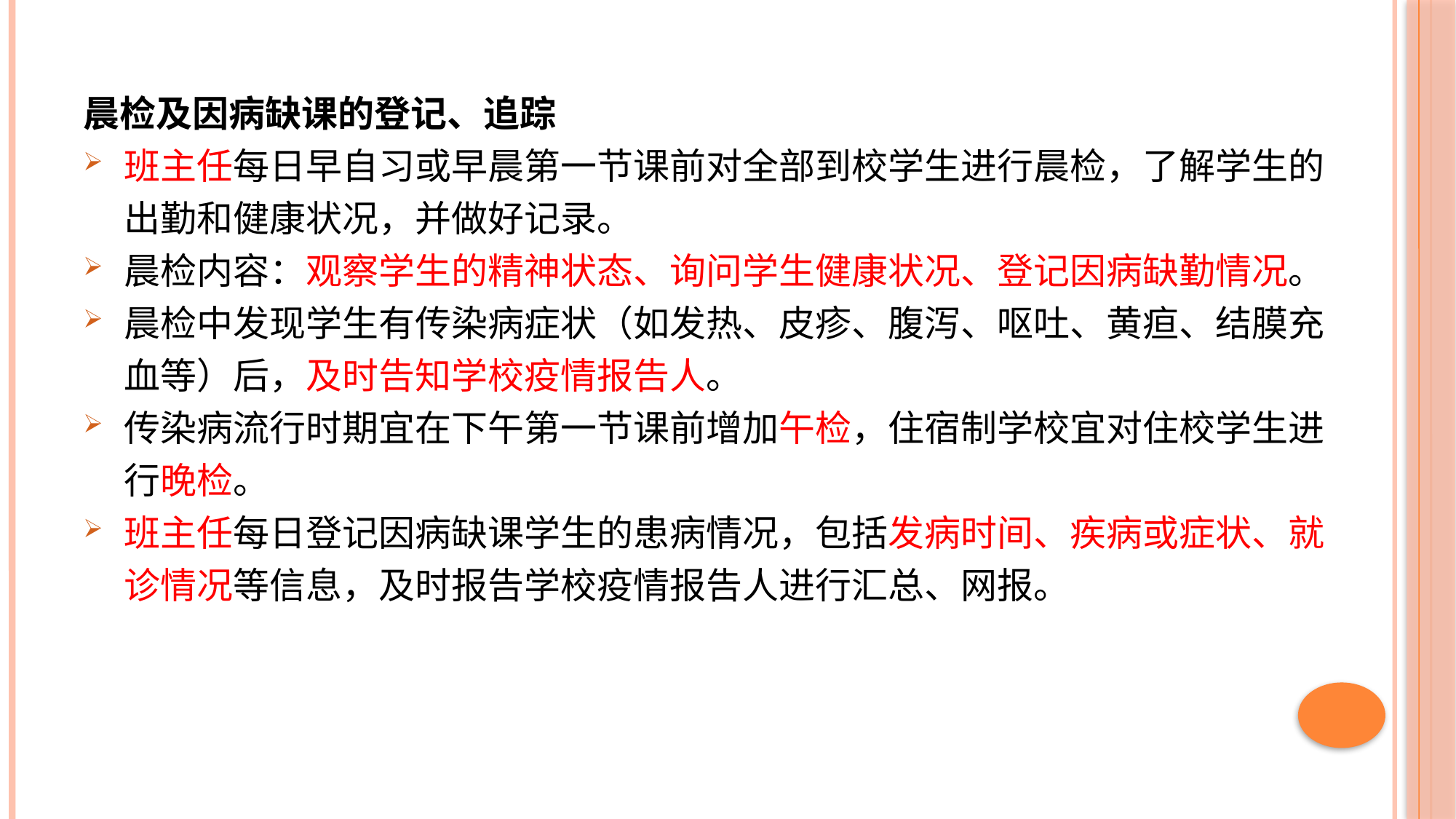

晨检及因病缺课的登记、追踪
班主任每日早自习或早晨第一节课前对全部到校学生进行晨检，了解学生的出勤和健康状况，并做好记录。
晨检内容：观察学生的精神状态、询问学生健康状况、登记因病缺勤情况。
晨检中发现学生有传染病症状（如发热、皮疹、腹泻、呕吐、黄疸、结膜充血等）后，及时告知学校疫情报告人。
传染病流行时期宜在下午第一节课前增加午检，住宿制学校宜对住校学生进行晚检。
班主任每日登记因病缺课学生的患病情况，包括发病时间、疾病或症状、就诊情况等信息，及时报告学校疫情报告人进行汇总、网报。